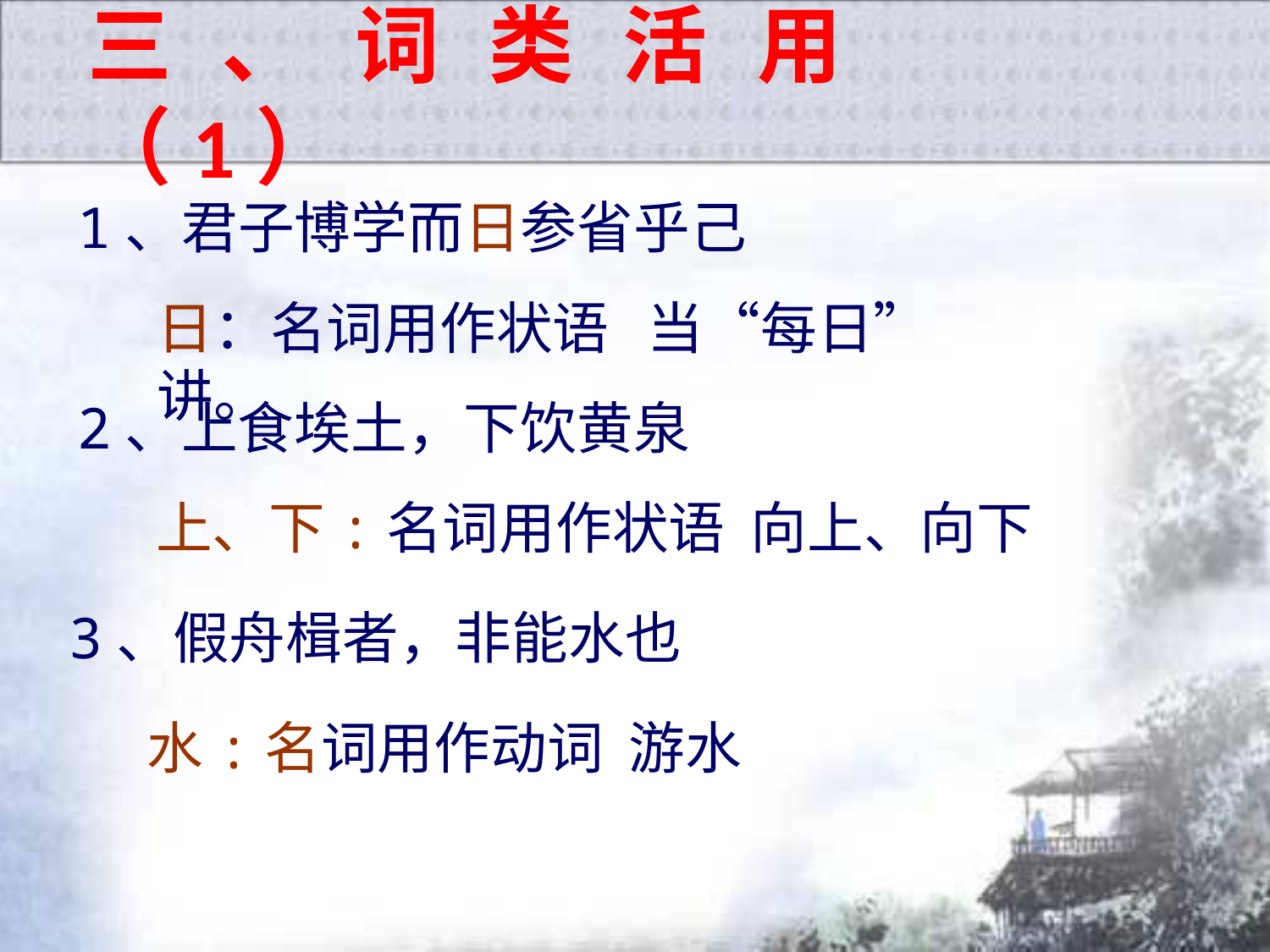

三、词类活用（1）

1、君子博学而日参省乎己
日：名词用作状语   当“每日”讲。
2、上食埃土，下饮黄泉
上、下:名词用作状语  向上、向下
3、假舟楫者，非能水也
水:名词用作动词  游水